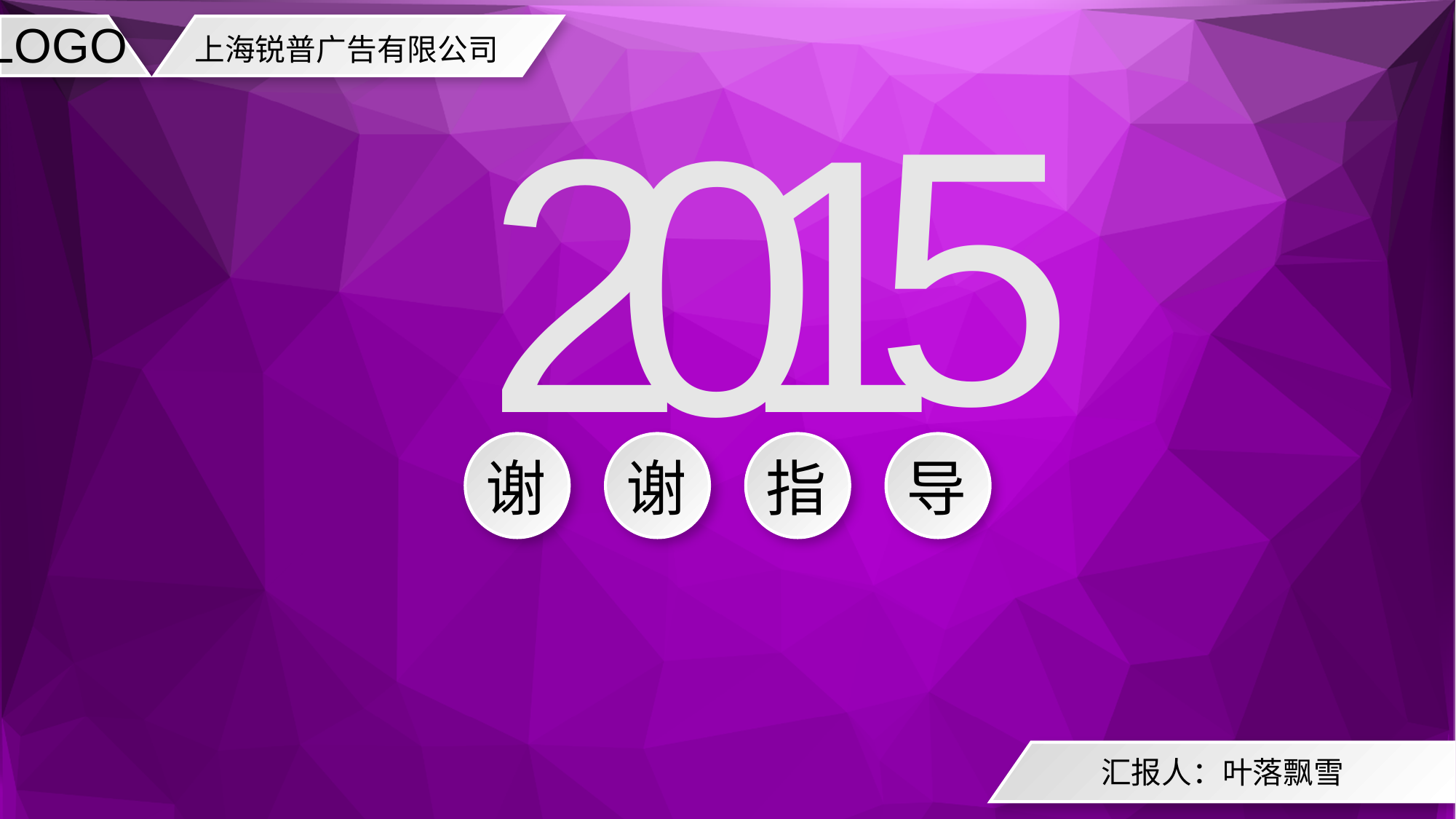

LOGO

上海锐普广告有限公司
5
2
1
0

谢

谢

指

导

汇报人：叶落飘雪